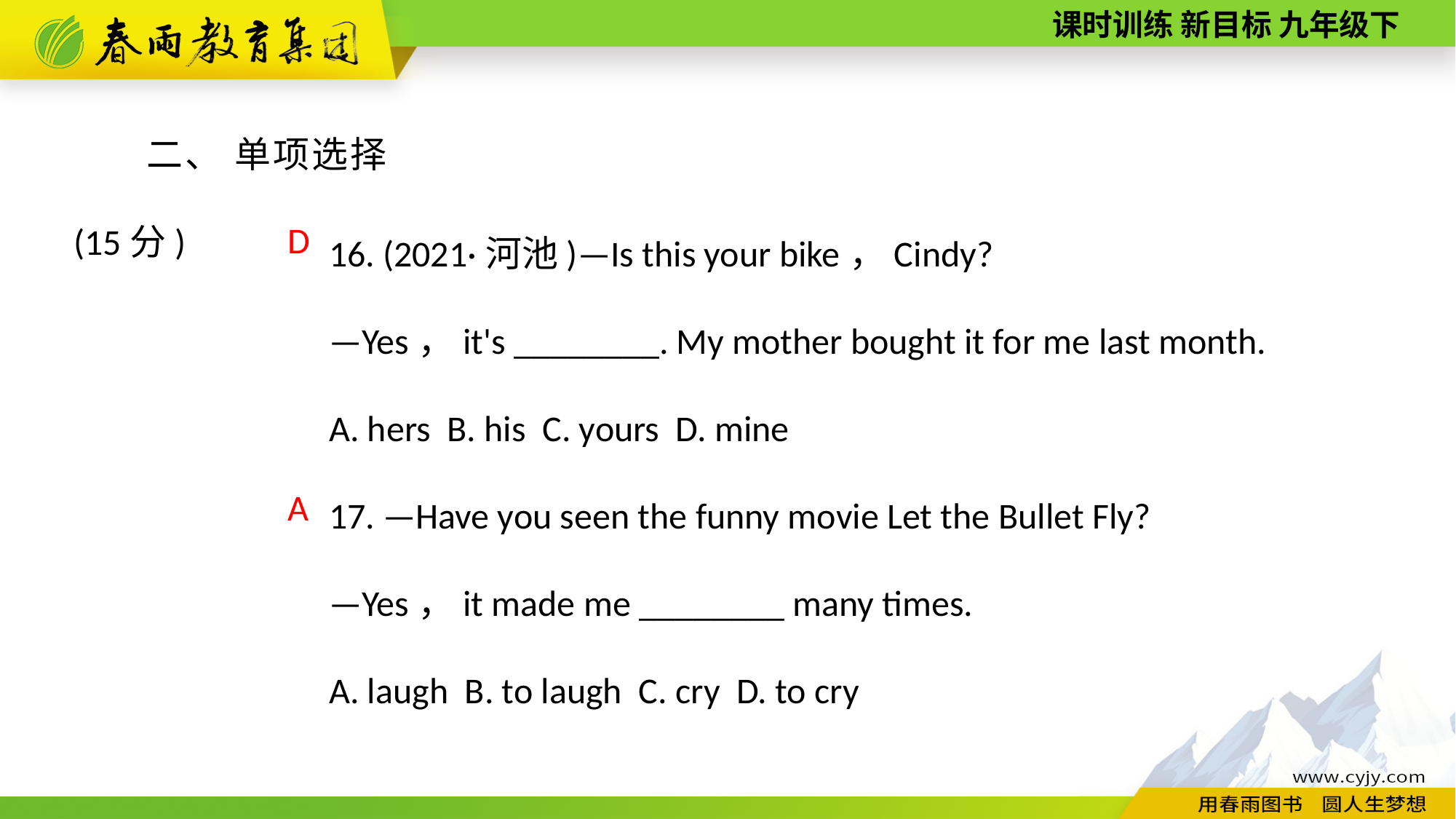

二、 单项选择(15分)
16. (2021·河池)—Is this your bike，Cindy?
—Yes，it's ________. My mother bought it for me last month.
A. hers  B. his  C. yours  D. mine
17. —Have you seen the funny movie Let the Bullet Fly?
—Yes，it made me ________ many times.
A. laugh  B. to laugh  C. cry  D. to cry
D
A